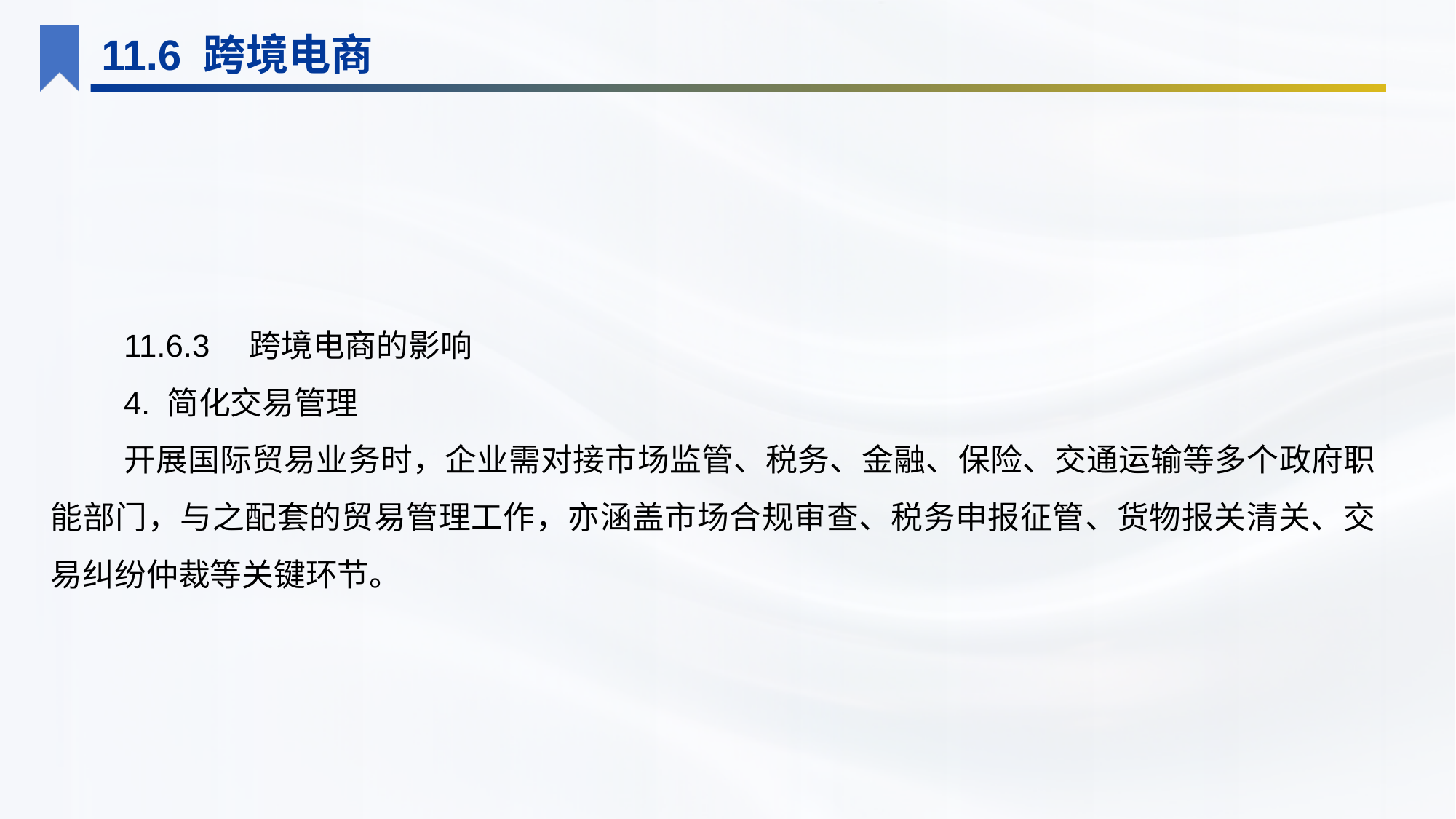

11.6 跨境电商
11.6.3　跨境电商的影响
4. 简化交易管理
开展国际贸易业务时，企业需对接市场监管、税务、金融、保险、交通运输等多个政府职能部门，与之配套的贸易管理工作，亦涵盖市场合规审查、税务申报征管、货物报关清关、交易纠纷仲裁等关键环节。